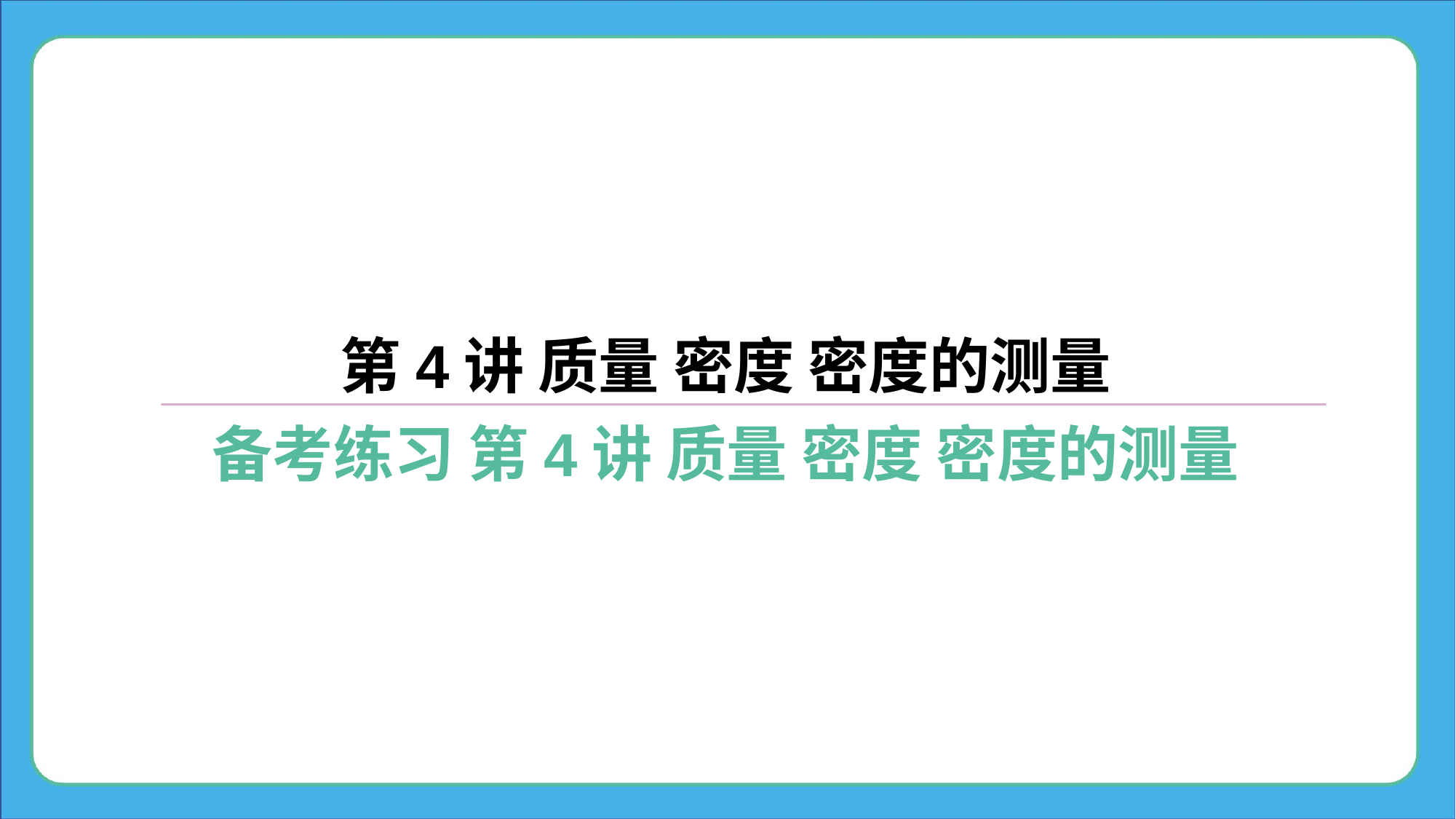

第4讲 质量 密度 密度的测量
备考练习 第4讲 质量 密度 密度的测量